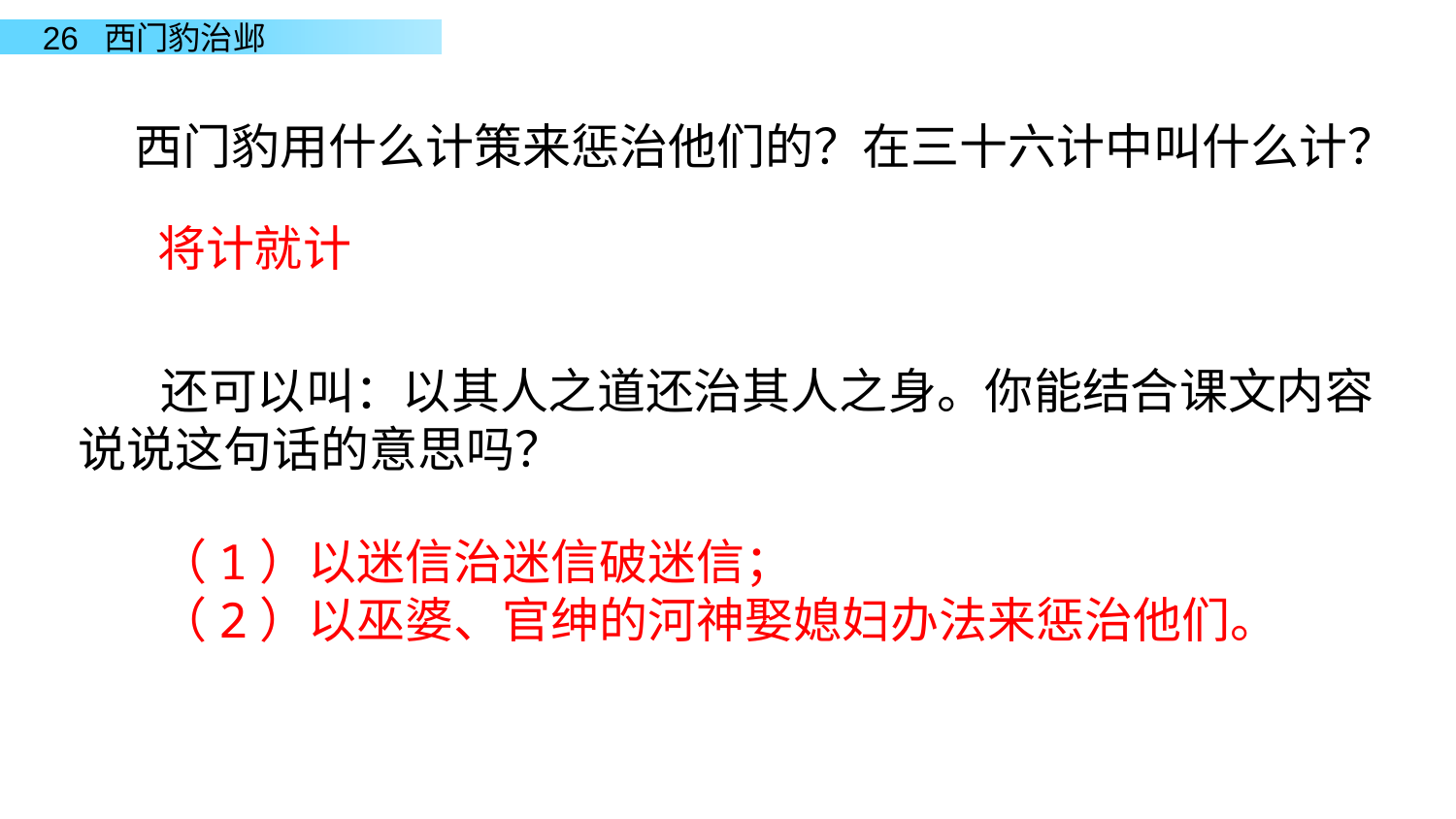

西门豹用什么计策来惩治他们的？在三十六计中叫什么计？
将计就计
  还可以叫：以其人之道还治其人之身。你能结合课文内容说说这句话的意思吗？
（1）以迷信治迷信破迷信；
（2）以巫婆、官绅的河神娶媳妇办法来惩治他们。